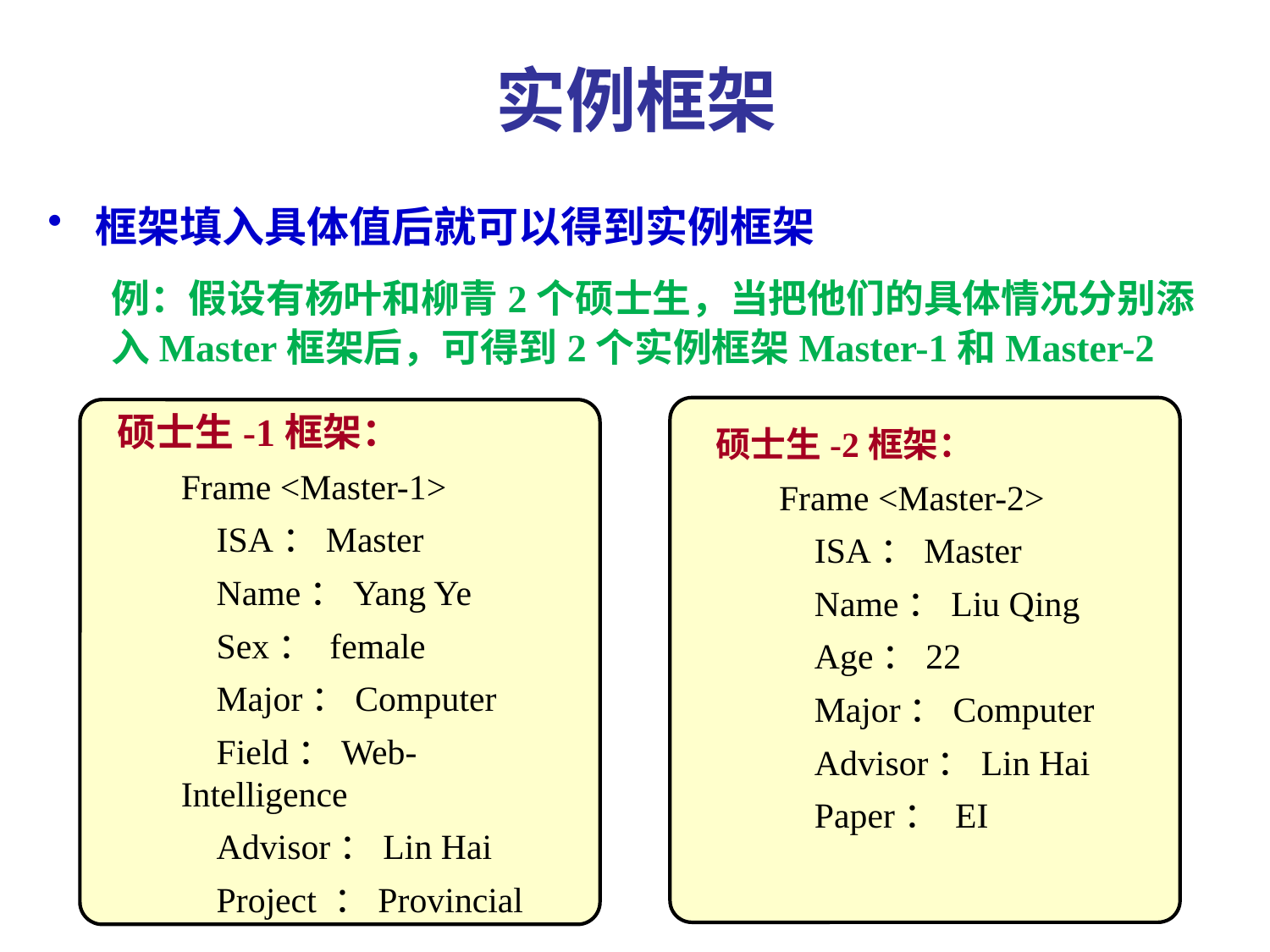

# 实例框架
框架填入具体值后就可以得到实例框架
例：假设有杨叶和柳青2个硕士生，当把他们的具体情况分别添入Master框架后，可得到2个实例框架Master-1和Master-2

硕士生-2框架：
Frame <Master-2>
    ISA：Master
    Name：Liu Qing
    Age：22
    Major：Computer
    Advisor：Lin Hai
    Paper： EI

硕士生-1框架：
Frame <Master-1>
    ISA：Master
    Name：Yang Ye
    Sex： female
    Major：Computer
    Field：Web-Intelligence
    Advisor：Lin Hai
    Project ：Provincial